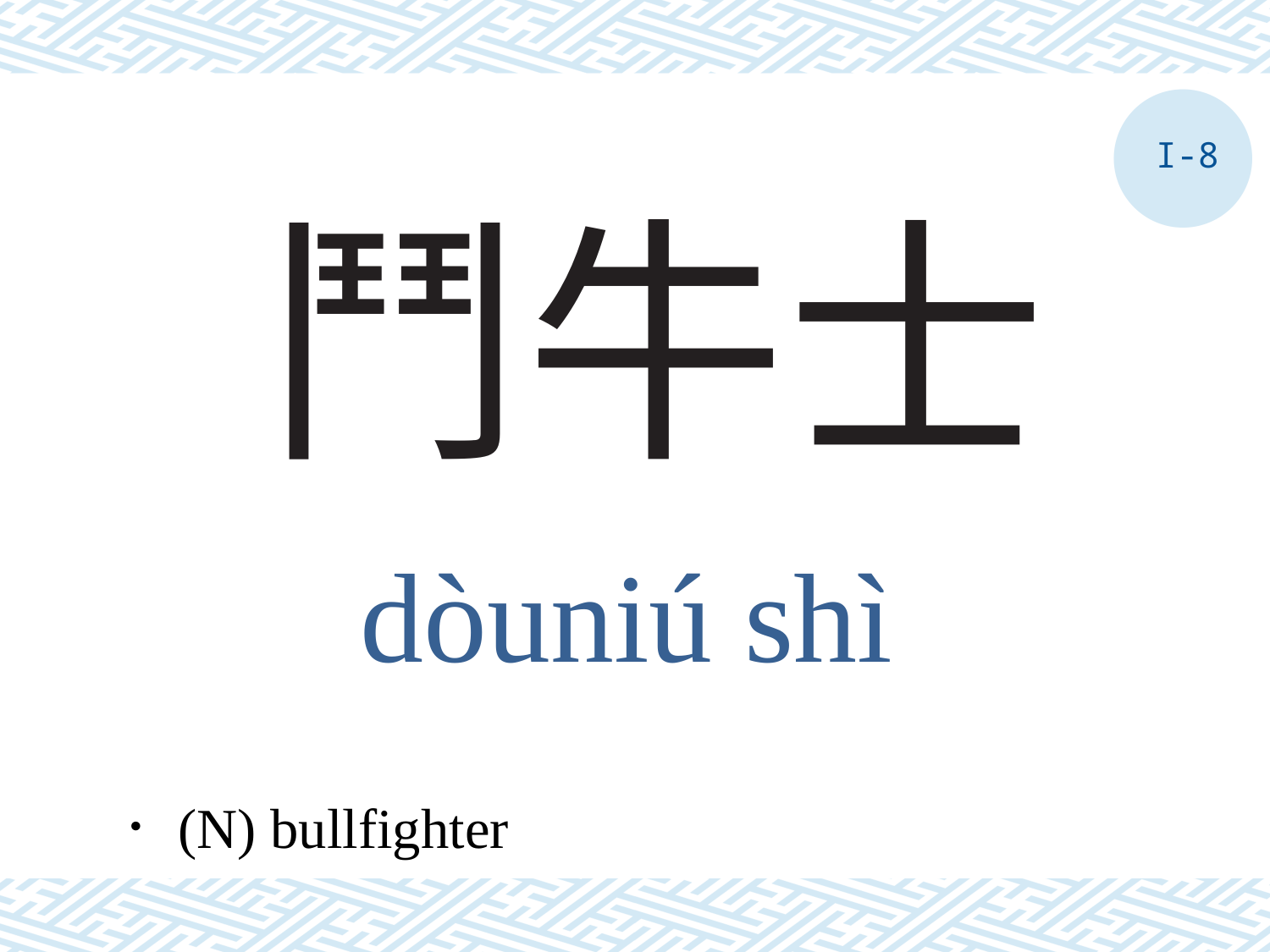

I-8

# 鬥牛士
dòuniú shì
．(N) bullfighter